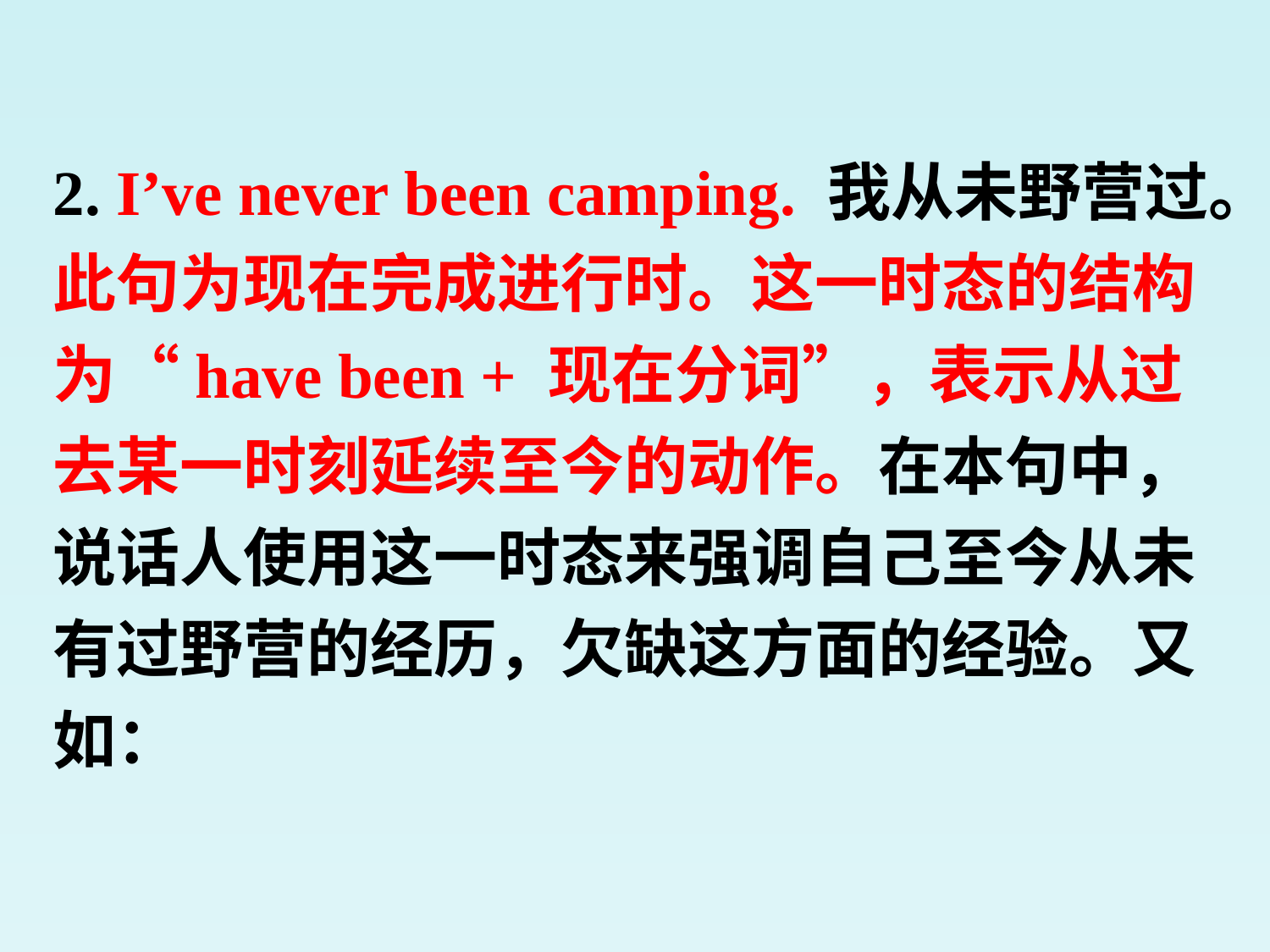

2. I’ve never been camping. 我从未野营过。
此句为现在完成进行时。这一时态的结构为“have been + 现在分词”，表示从过去某一时刻延续至今的动作。在本句中，说话人使用这一时态来强调自己至今从未有过野营的经历，欠缺这方面的经验。又如：